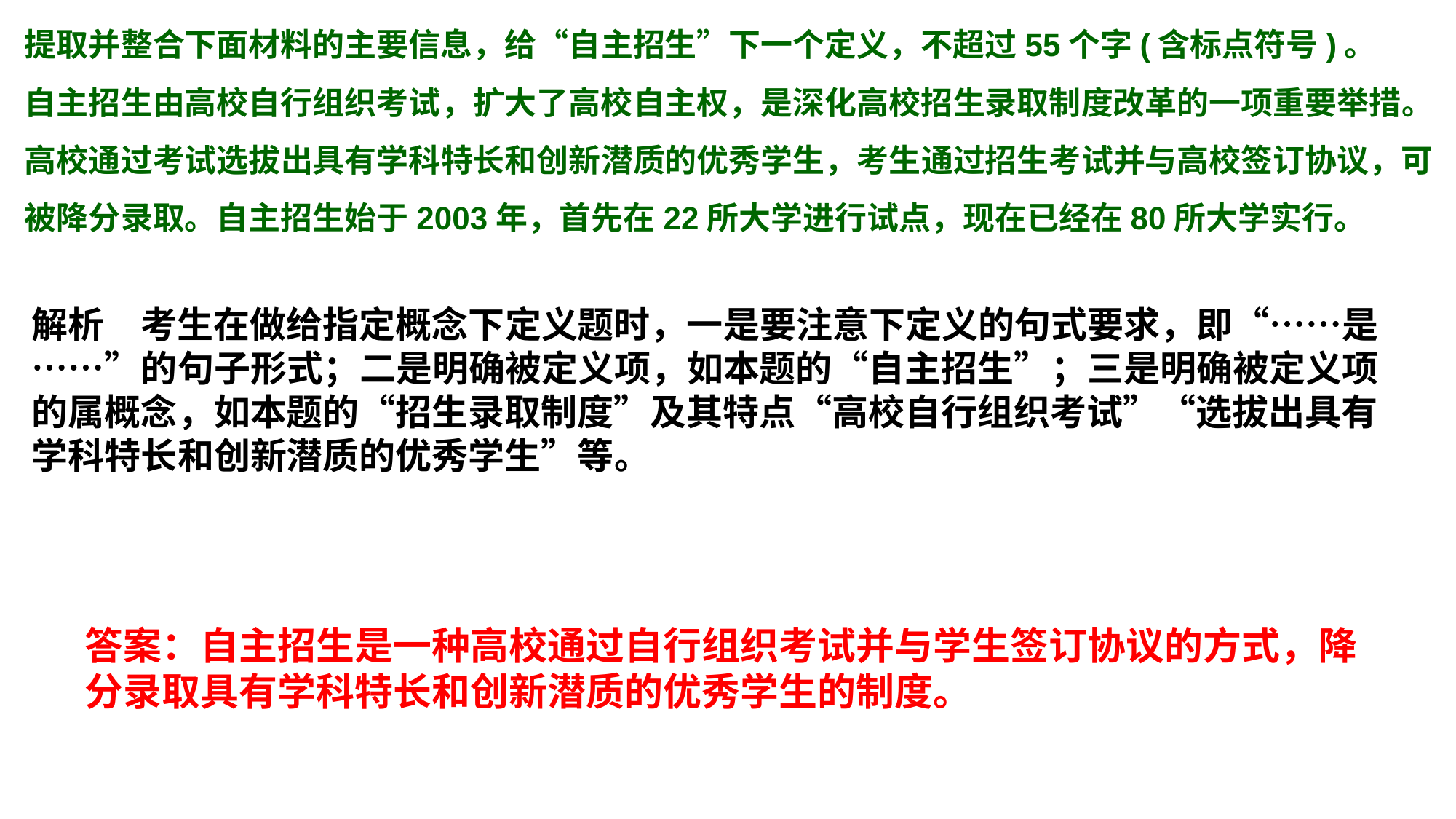

提取并整合下面材料的主要信息，给“自主招生”下一个定义，不超过55个字(含标点符号)。
自主招生由高校自行组织考试，扩大了高校自主权，是深化高校招生录取制度改革的一项重要举措。高校通过考试选拔出具有学科特长和创新潜质的优秀学生，考生通过招生考试并与高校签订协议，可被降分录取。自主招生始于2003年，首先在22所大学进行试点，现在已经在80所大学实行。
解析　考生在做给指定概念下定义题时，一是要注意下定义的句式要求，即“……是……”的句子形式；二是明确被定义项，如本题的“自主招生”；三是明确被定义项的属概念，如本题的“招生录取制度”及其特点“高校自行组织考试”“选拔出具有学科特长和创新潜质的优秀学生”等。
答案：自主招生是一种高校通过自行组织考试并与学生签订协议的方式，降分录取具有学科特长和创新潜质的优秀学生的制度。